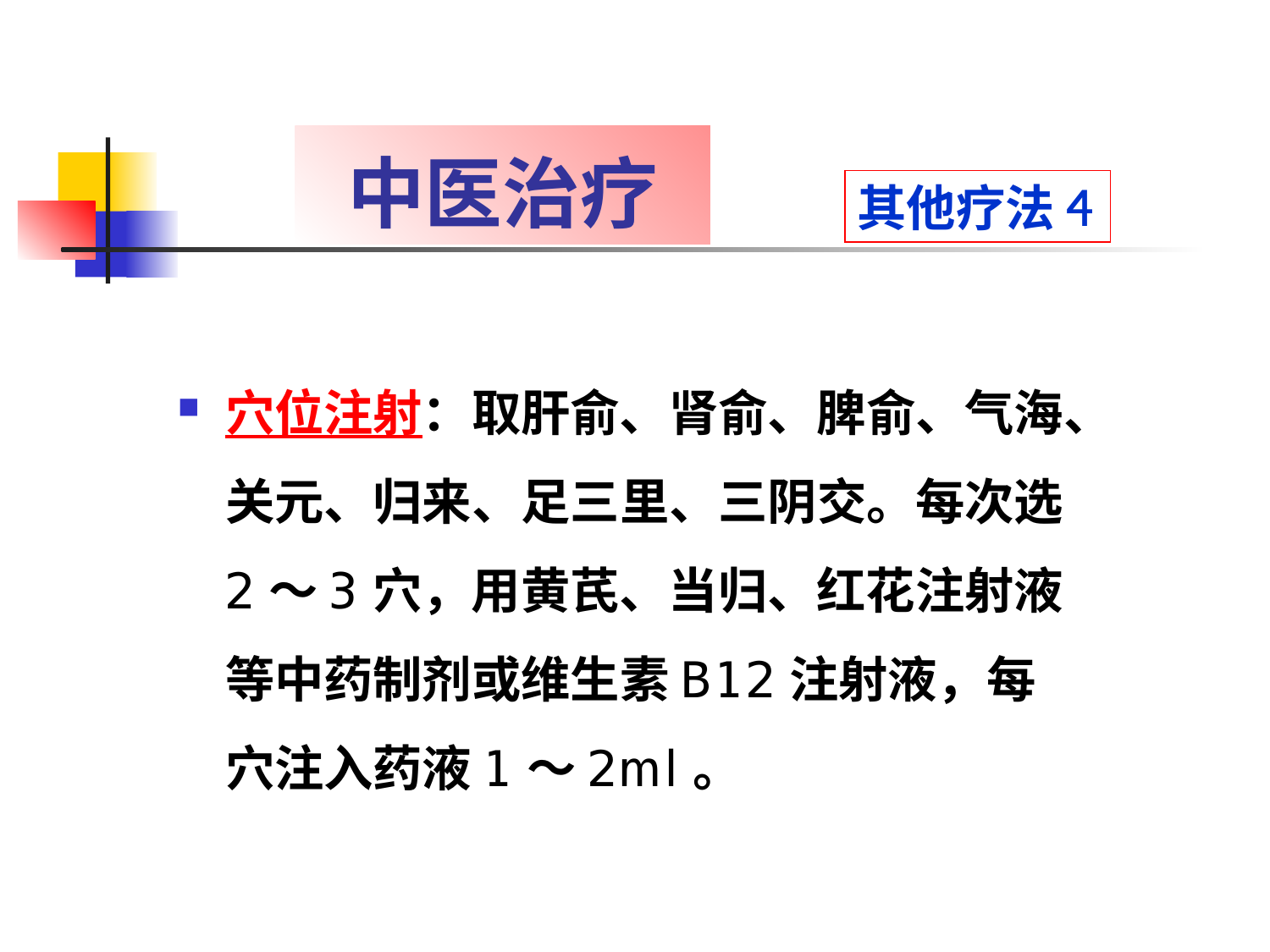

# 中医治疗
其他疗法4
穴位注射：取肝俞、肾俞、脾俞、气海、关元、归来、足三里、三阴交。每次选2～3穴，用黄芪、当归、红花注射液等中药制剂或维生素B12注射液，每穴注入药液1～2ml。